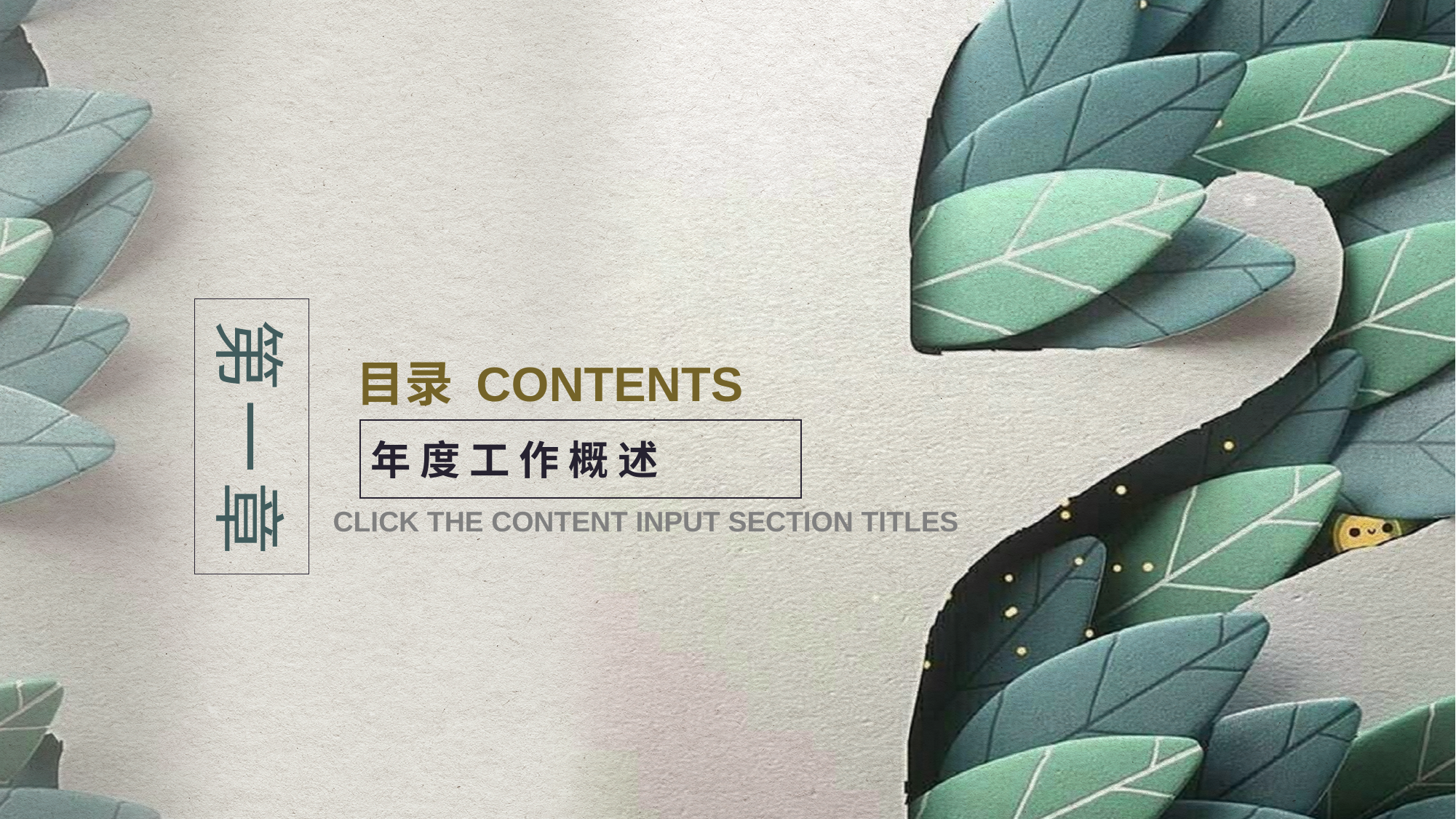

第一章
目录 CONTENTS
年 度 工 作 概 述
CLICK THE CONTENT INPUT SECTION TITLES